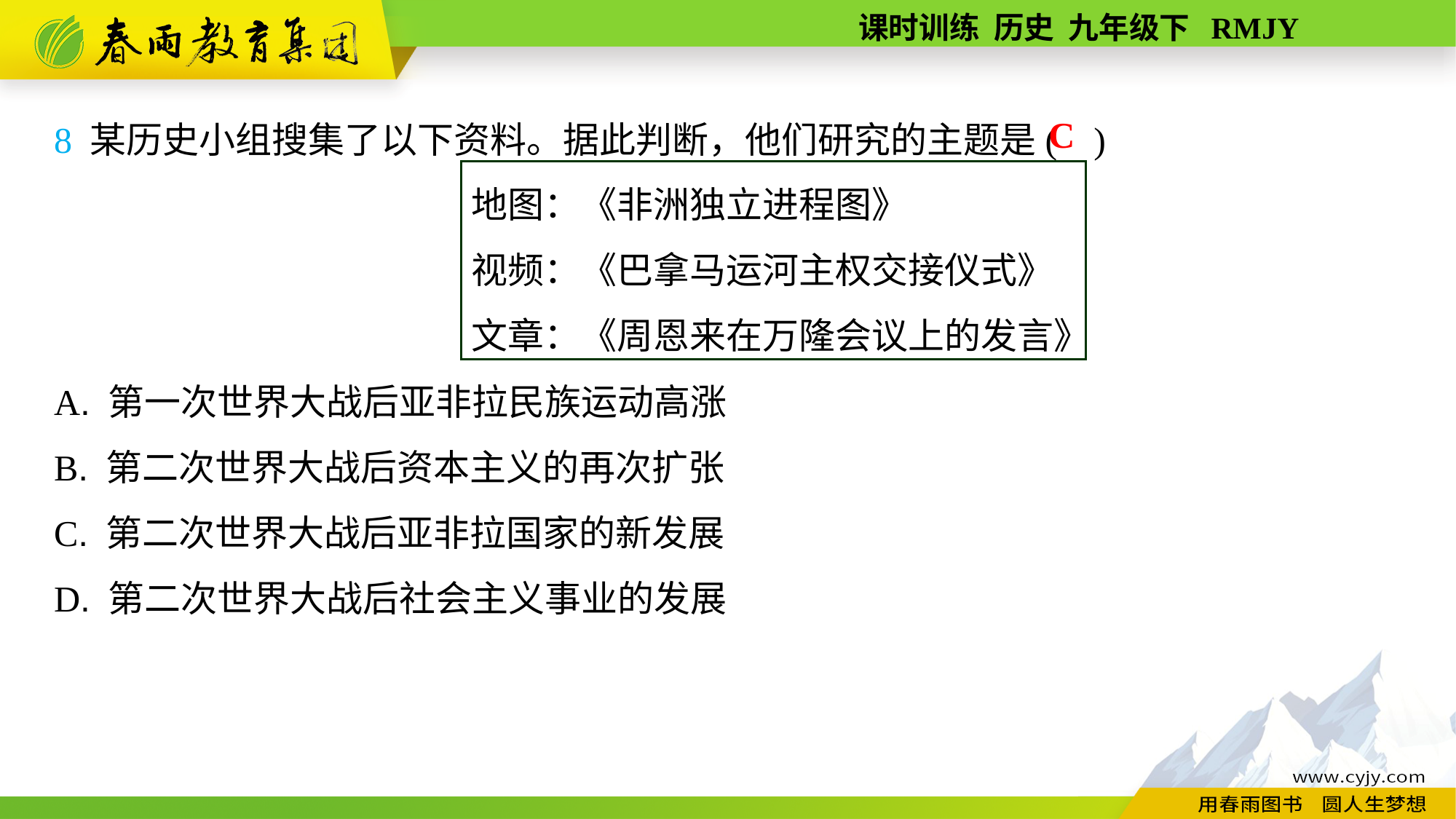

8 某历史小组搜集了以下资料。据此判断，他们研究的主题是(    )
地图：《非洲独立进程图》
视频：《巴拿马运河主权交接仪式》
文章：《周恩来在万隆会议上的发言》
A. 第一次世界大战后亚非拉民族运动高涨
B. 第二次世界大战后资本主义的再次扩张
C. 第二次世界大战后亚非拉国家的新发展
D. 第二次世界大战后社会主义事业的发展
C